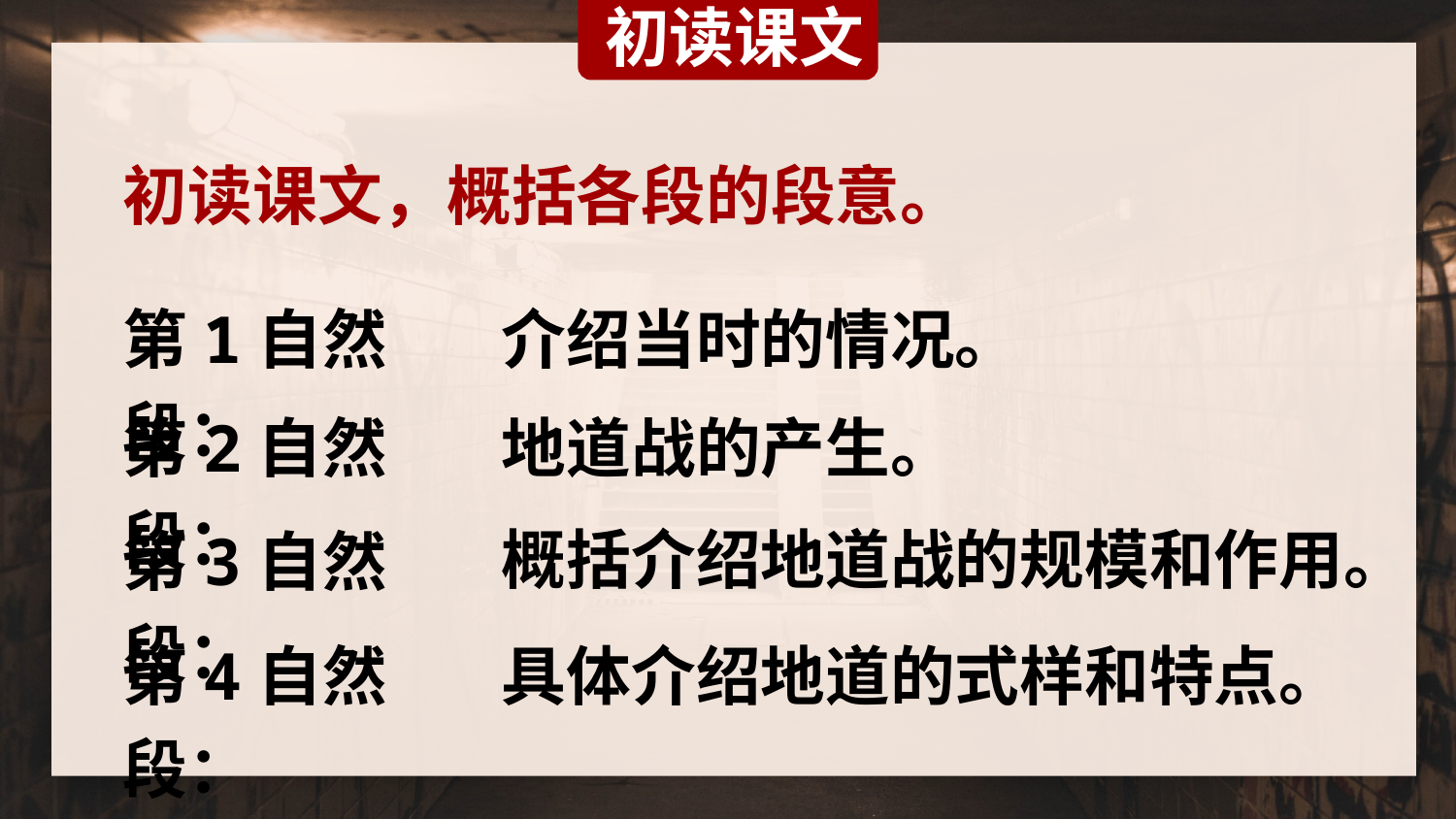

初读课文
初读课文，概括各段的段意。
第1自然段：
介绍当时的情况。
第2自然段：
地道战的产生。
概括介绍地道战的规模和作用。
第3自然段：
第4自然段：
具体介绍地道的式样和特点。